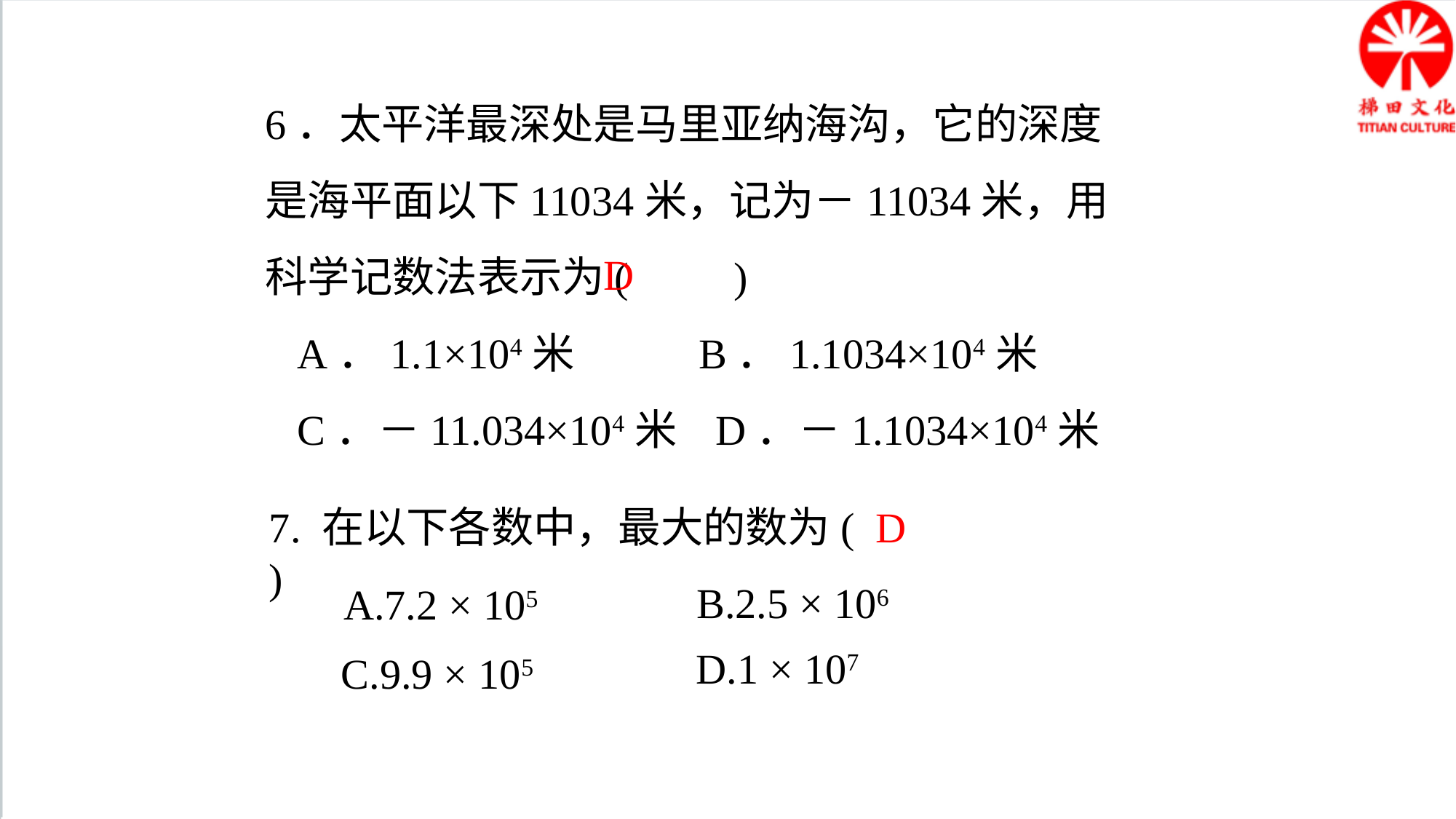

6．太平洋最深处是马里亚纳海沟，它的深度是海平面以下11034米，记为－11034米，用科学记数法表示为(　　)
A．1.1×104米            B．1.1034×104米
C．－11.034×104米   D．－1.1034×104米
D
7. 在以下各数中，最大的数为(        )
D
  B.2.5 × 106
  A.7.2 × 105
  D.1 × 107
  C.9.9 × 105